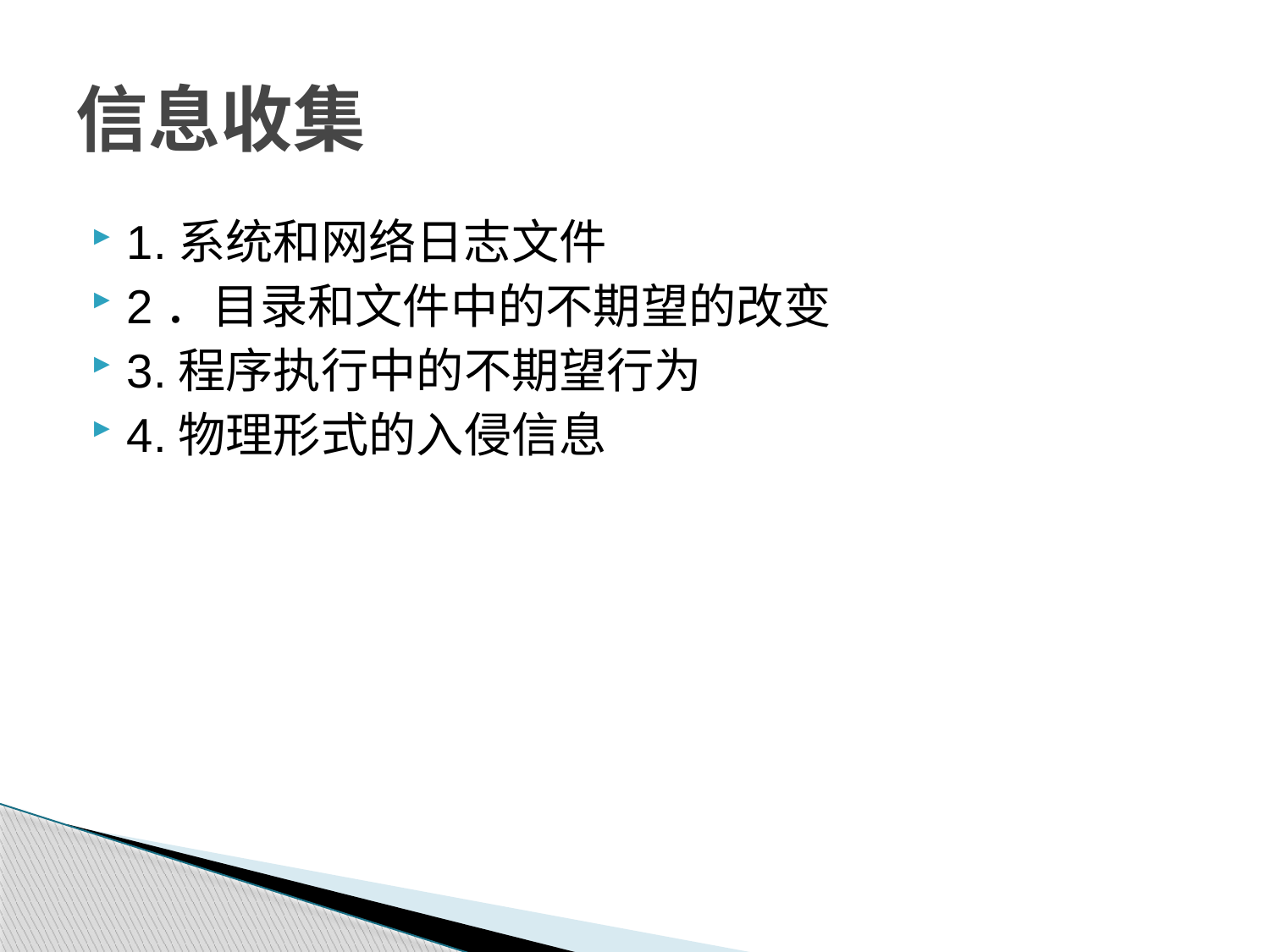

# 信息收集
1.系统和网络日志文件
2．目录和文件中的不期望的改变
3.程序执行中的不期望行为
4.物理形式的入侵信息